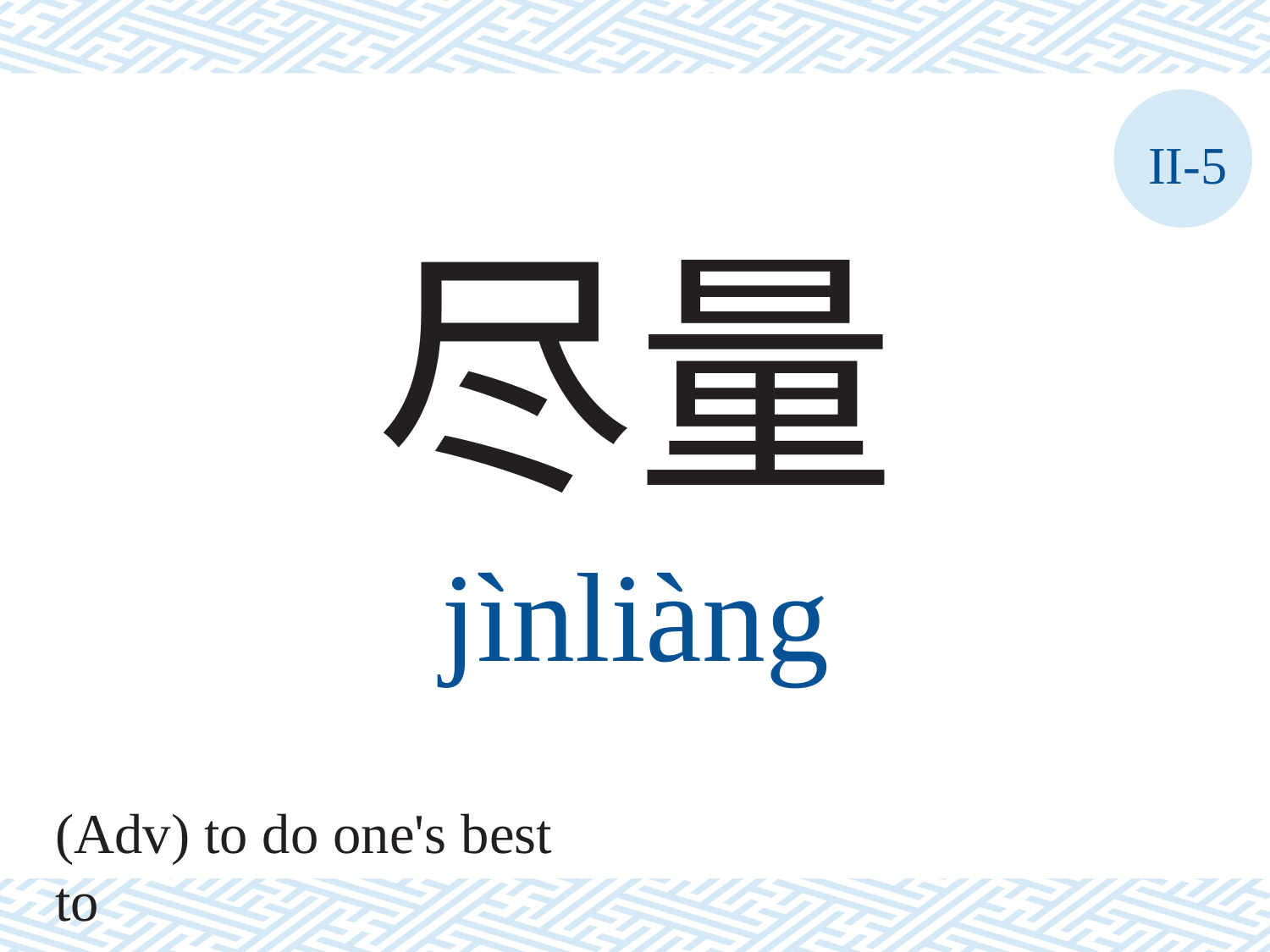

II-5
尽量
jìnliàng
(Adv) to do one's best to